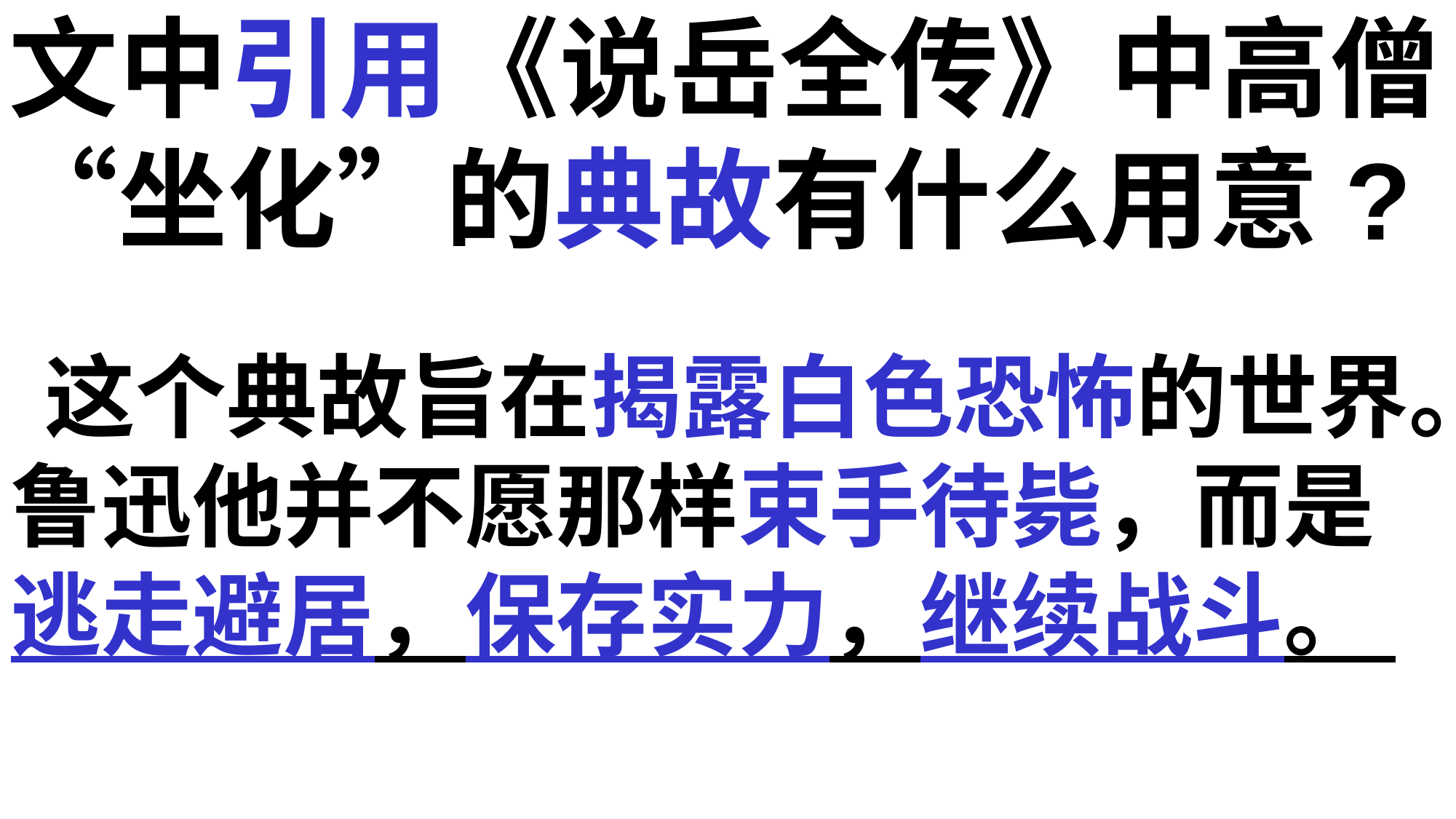

文中引用《说岳全传》中高僧“坐化”的典故有什么用意?

  这个典故旨在揭露白色恐怖的世界。鲁迅他并不愿那样束手待毙，而是逃走避居，保存实力，继续战斗。